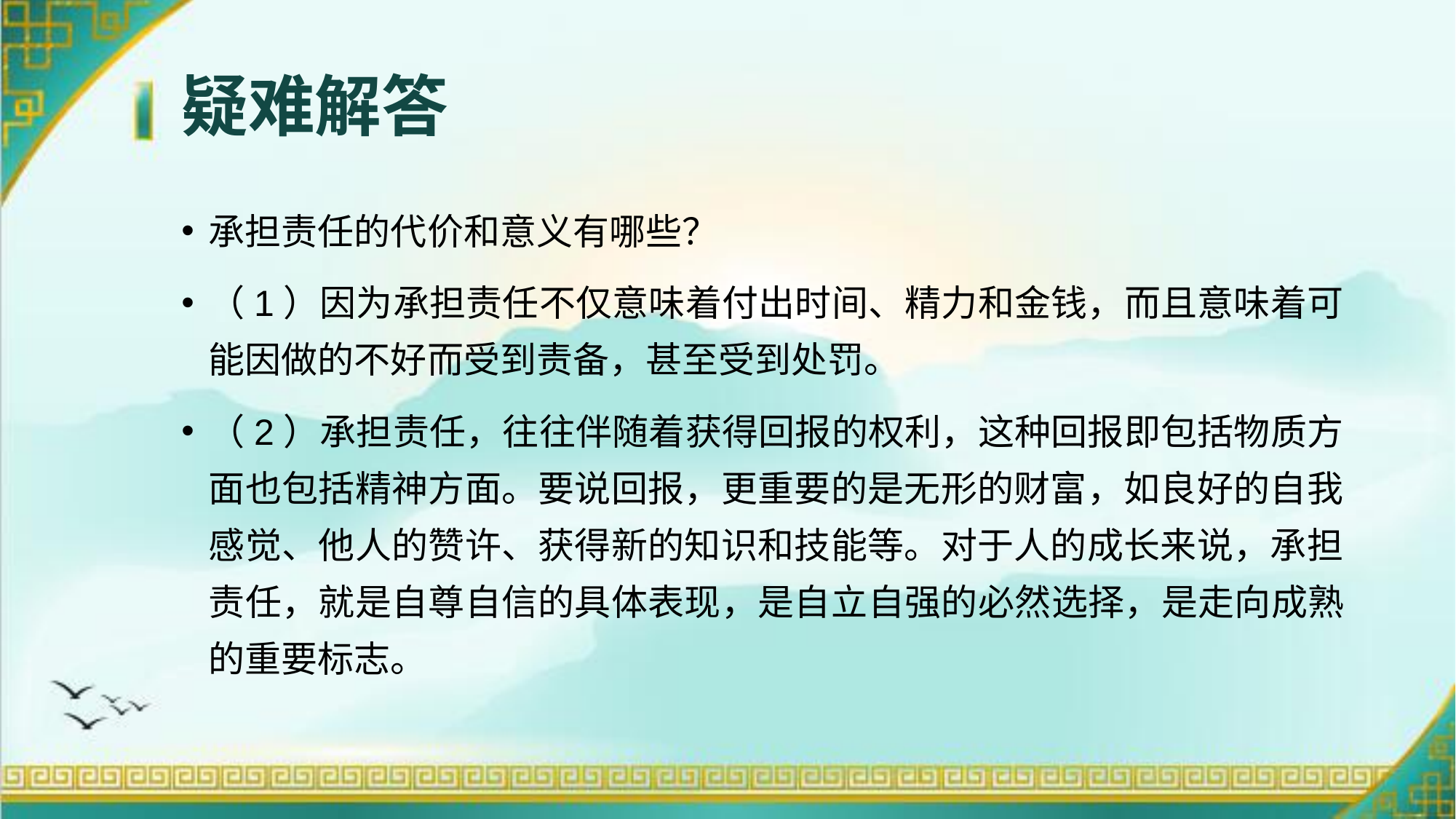

# 疑难解答
承担责任的代价和意义有哪些？
（1）因为承担责任不仅意味着付出时间、精力和金钱，而且意味着可能因做的不好而受到责备，甚至受到处罚。
（2）承担责任，往往伴随着获得回报的权利，这种回报即包括物质方面也包括精神方面。要说回报，更重要的是无形的财富，如良好的自我感觉、他人的赞许、获得新的知识和技能等。对于人的成长来说，承担责任，就是自尊自信的具体表现，是自立自强的必然选择，是走向成熟的重要标志。